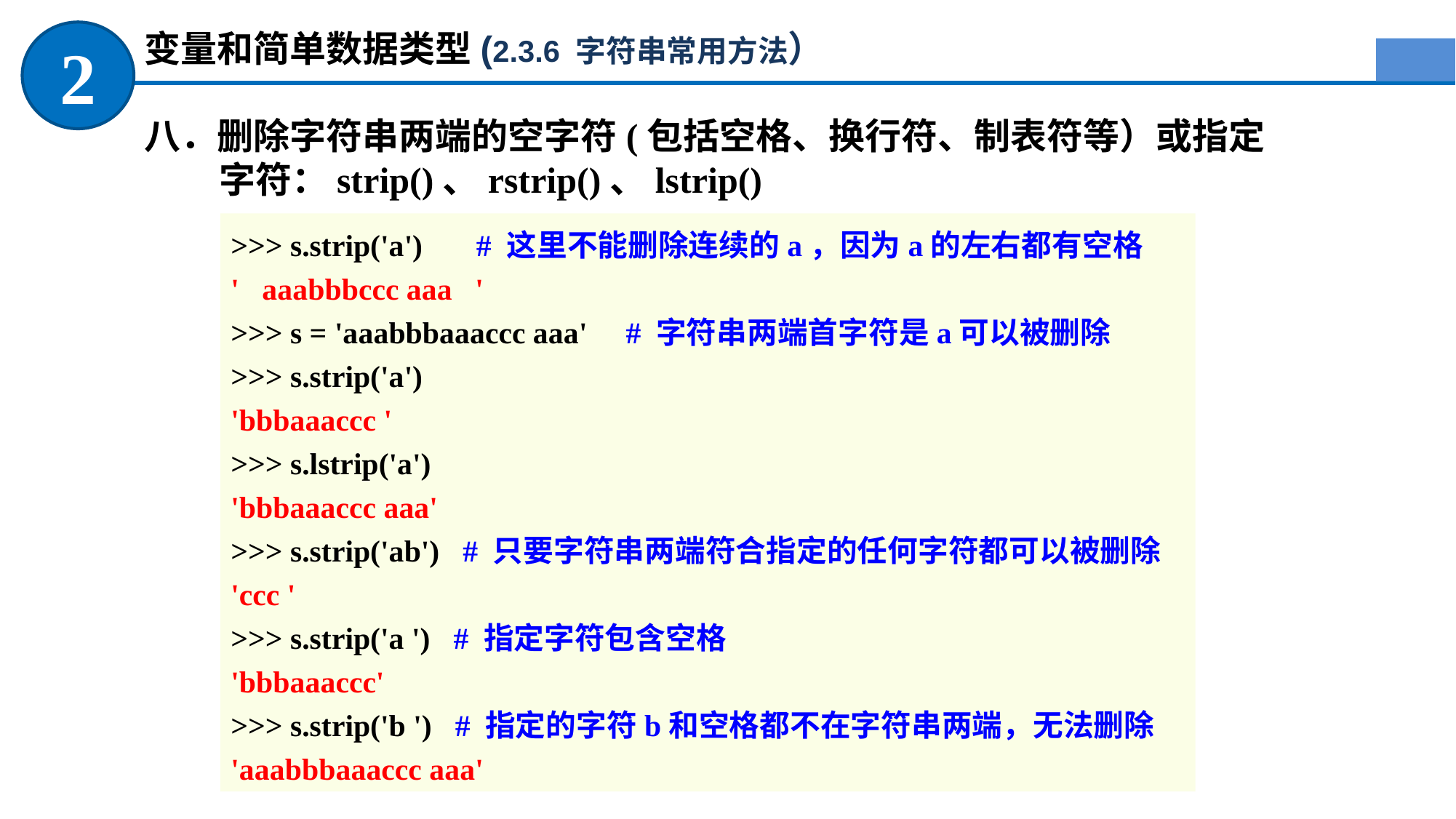

变量和简单数据类型(2.3.6 字符串常用方法）
2

八．删除字符串两端的空字符(包括空格、换行符、制表符等）或指定字符：strip()、rstrip()、lstrip()
>>> s.strip('a')       # 这里不能删除连续的a，因为a的左右都有空格
'   aaabbbccc aaa   '
>>> s = 'aaabbbaaaccc aaa'     # 字符串两端首字符是a可以被删除
>>> s.strip('a')
'bbbaaaccc '
>>> s.lstrip('a')
'bbbaaaccc aaa'
>>> s.strip('ab')   # 只要字符串两端符合指定的任何字符都可以被删除
'ccc '
>>> s.strip('a ')   # 指定字符包含空格
'bbbaaaccc'
>>> s.strip('b ')   # 指定的字符b和空格都不在字符串两端，无法删除
'aaabbbaaaccc aaa'